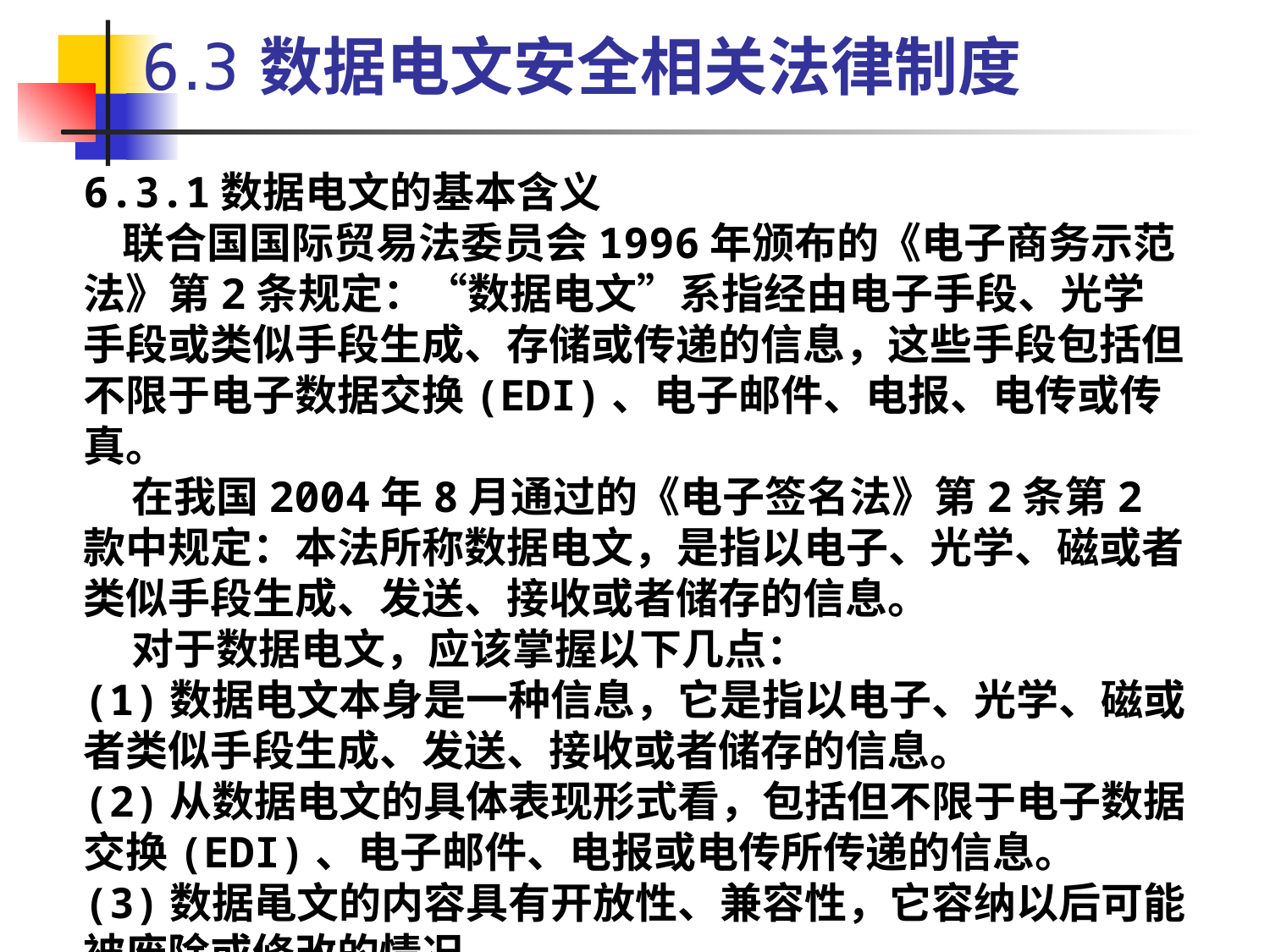

6.3数据电文安全相关法律制度
6.3.1数据电文的基本含义
   联合国国际贸易法委员会1996年颁布的《电子商务示范法》第2条规定：“数据电文”系指经由电子手段、光学手段或类似手段生成、存储或传递的信息，这些手段包括但不限于电子数据交换(EDI)、电子邮件、电报、电传或传真。
    在我国2004年8月通过的《电子签名法》第2条第2款中规定：本法所称数据电文，是指以电子、光学、磁或者类似手段生成、发送、接收或者储存的信息。
    对于数据电文，应该掌握以下几点：
(1)数据电文本身是一种信息，它是指以电子、光学、磁或者类似手段生成、发送、接收或者储存的信息。
(2)从数据电文的具体表现形式看，包括但不限于电子数据交换(EDI)、电子邮件、电报或电传所传递的信息。
(3)数据黾文的内容具有开放性、兼容性，它容纳以后可能被废除或修改的情况。